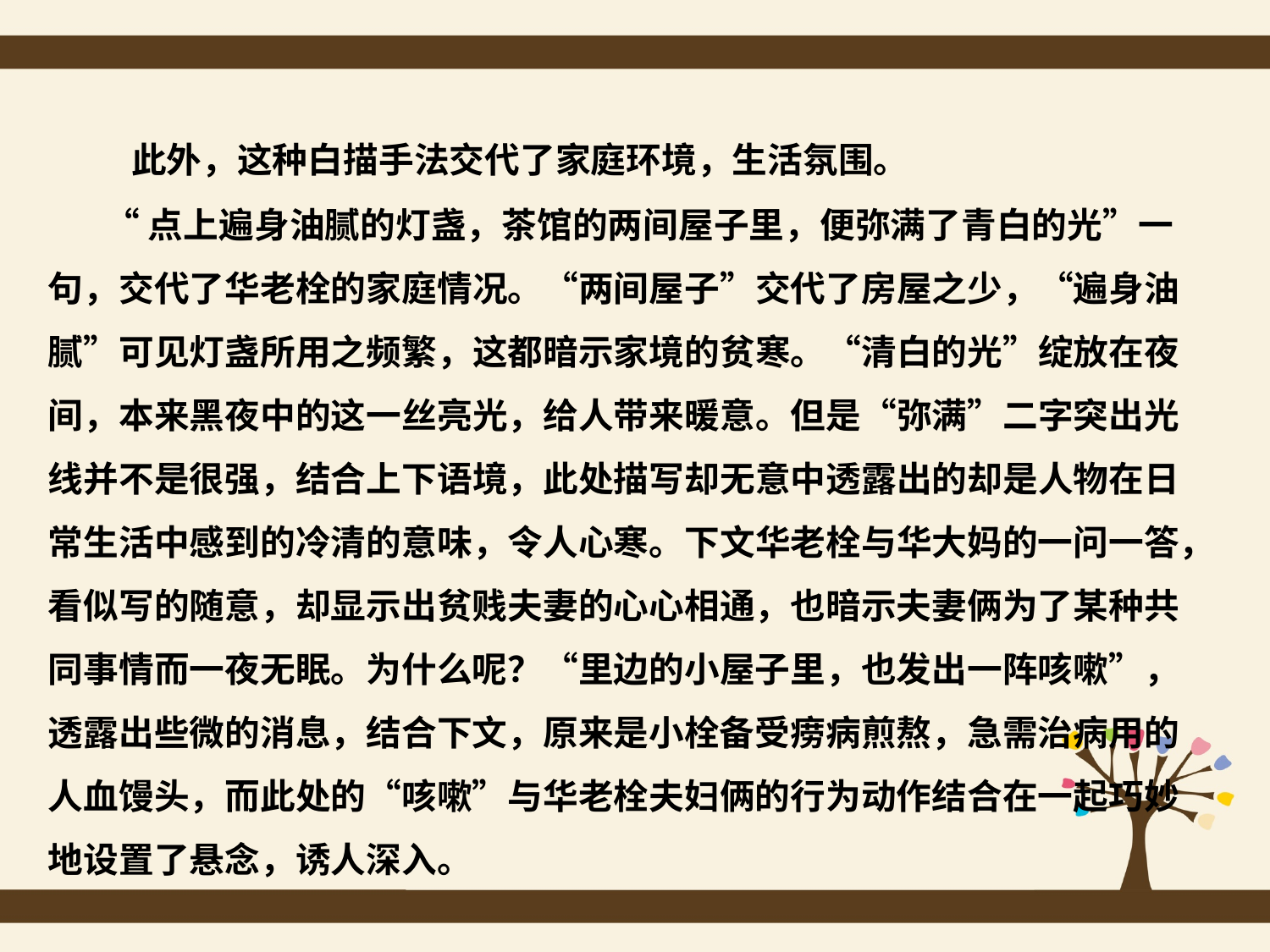

此外，这种白描手法交代了家庭环境，生活氛围。
       “点上遍身油腻的灯盏，茶馆的两间屋子里，便弥满了青白的光”一句，交代了华老栓的家庭情况。“两间屋子”交代了房屋之少，“遍身油腻”可见灯盏所用之频繁，这都暗示家境的贫寒。“清白的光”绽放在夜间，本来黑夜中的这一丝亮光，给人带来暖意。但是“弥满”二字突出光线并不是很强，结合上下语境，此处描写却无意中透露出的却是人物在日常生活中感到的冷清的意味，令人心寒。下文华老栓与华大妈的一问一答，看似写的随意，却显示出贫贱夫妻的心心相通，也暗示夫妻俩为了某种共同事情而一夜无眠。为什么呢？“里边的小屋子里，也发出一阵咳嗽”，透露出些微的消息，结合下文，原来是小栓备受痨病煎熬，急需治病用的人血馒头，而此处的“咳嗽”与华老栓夫妇俩的行为动作结合在一起巧妙地设置了悬念，诱人深入。